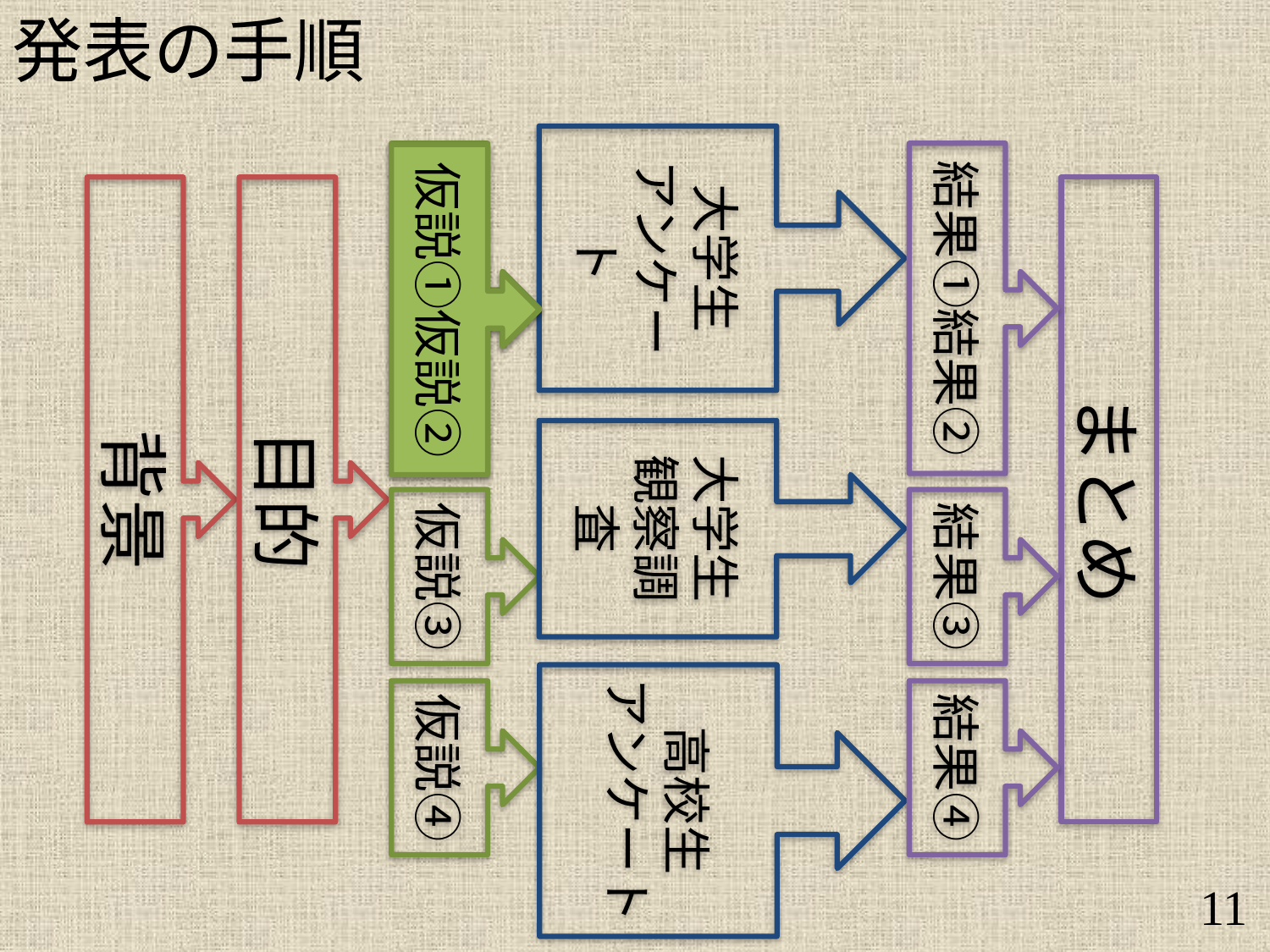

発表の手順
大学生
アンケート
仮説①仮説②
結果①結果②
仮説①仮説②
まとめ
背景
目的
大学生
観察調査
仮説③
結果③
高校生
アンケート
仮説④
結果④
11